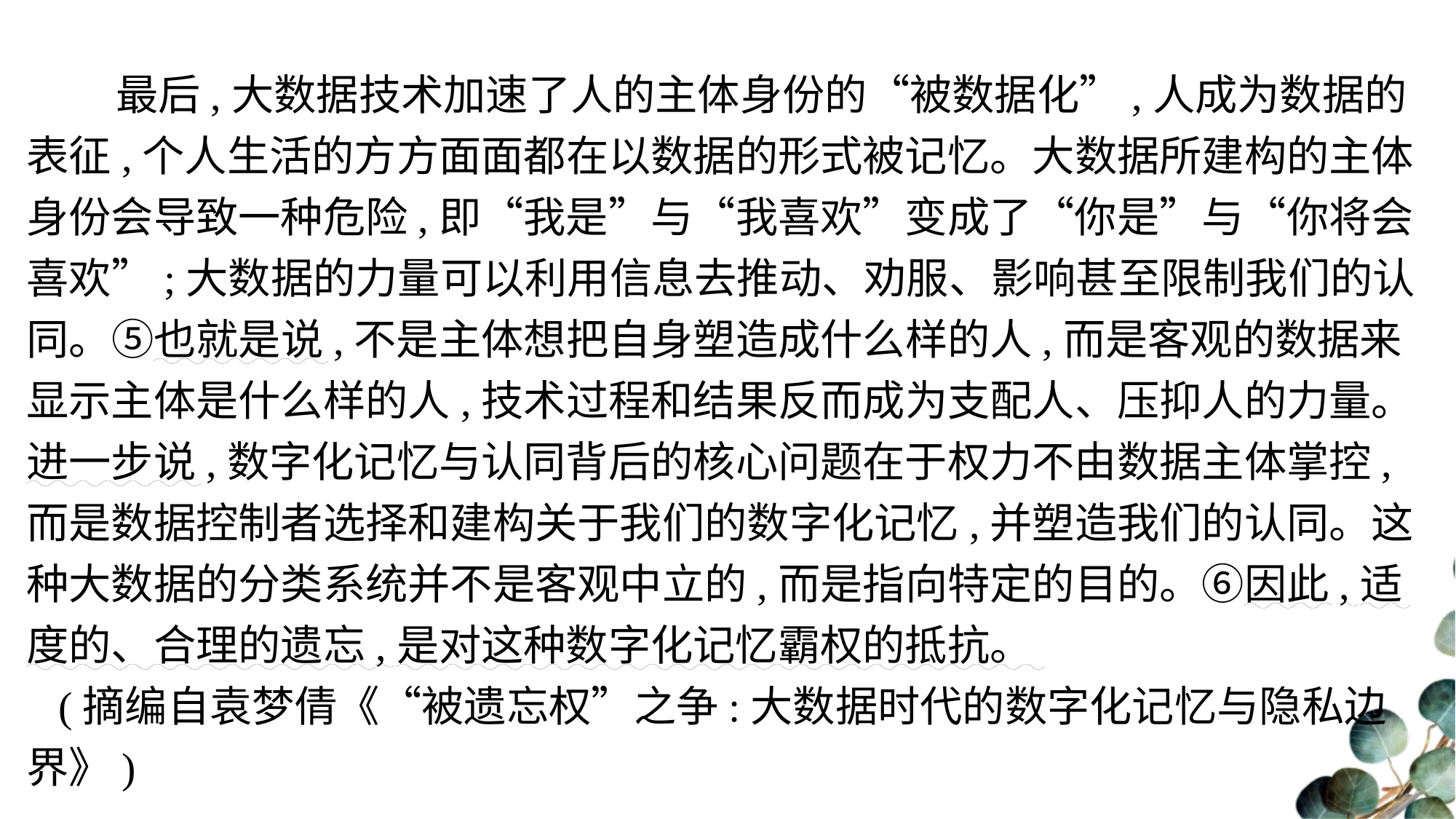

最后,大数据技术加速了人的主体身份的“被数据化”,人成为数据的表征,个人生活的方方面面都在以数据的形式被记忆。大数据所建构的主体身份会导致一种危险,即“我是”与“我喜欢”变成了“你是”与“你将会喜欢”;大数据的力量可以利用信息去推动、劝服、影响甚至限制我们的认同。⑤也就是说,不是主体想把自身塑造成什么样的人,而是客观的数据来显示主体是什么样的人,技术过程和结果反而成为支配人、压抑人的力量。进一步说,数字化记忆与认同背后的核心问题在于权力不由数据主体掌控,而是数据控制者选择和建构关于我们的数字化记忆,并塑造我们的认同。这种大数据的分类系统并不是客观中立的,而是指向特定的目的。⑥因此,适度的、合理的遗忘,是对这种数字化记忆霸权的抵抗。
(摘编自袁梦倩《“被遗忘权”之争:大数据时代的数字化记忆与隐私边界》)